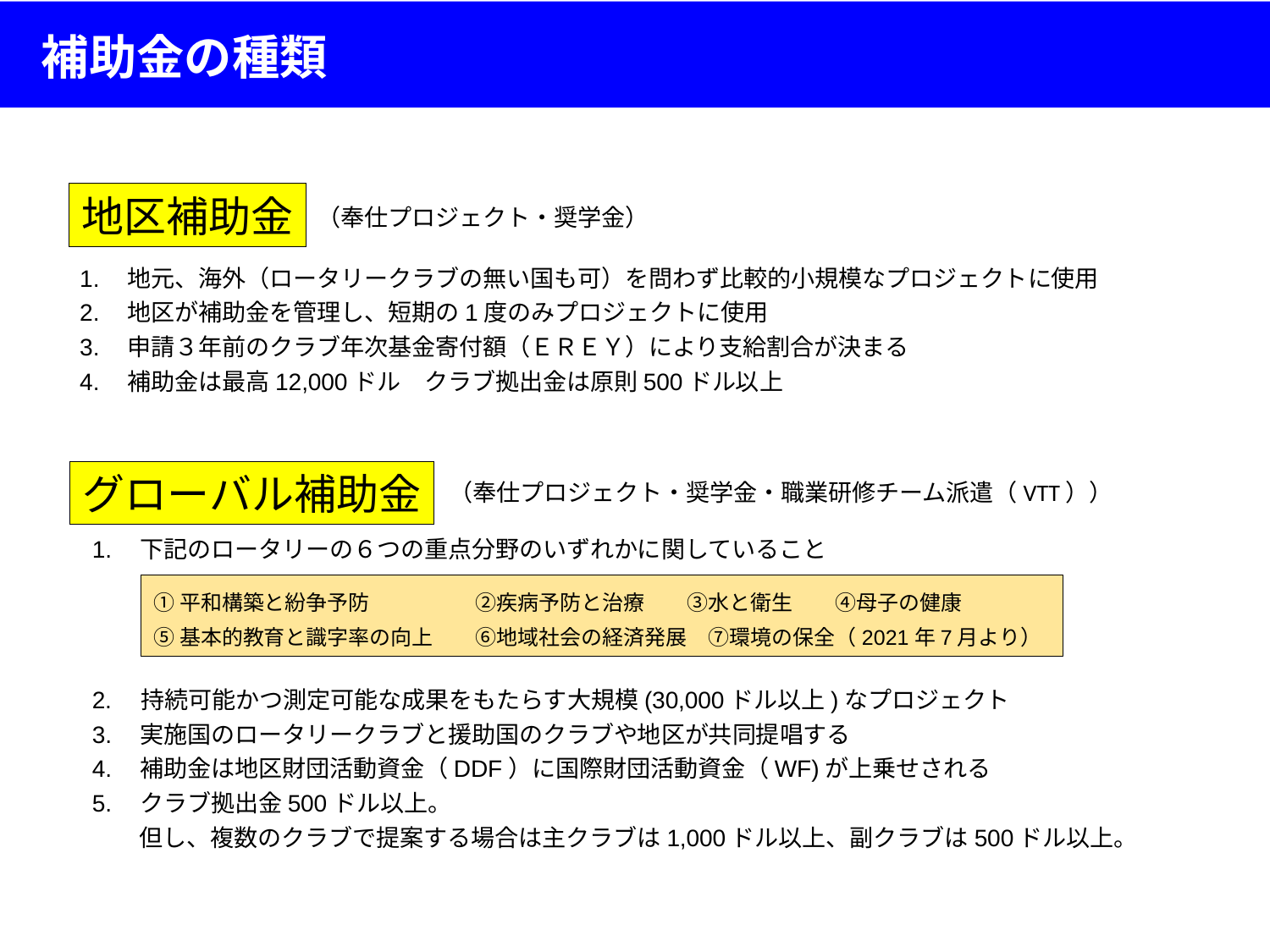

補助金の種類
地区補助金
（奉仕プロジェクト・奨学金）
地元、海外（ロータリークラブの無い国も可）を問わず比較的小規模なプロジェクトに使用
地区が補助金を管理し、短期の1度のみプロジェクトに使用
申請３年前のクラブ年次基金寄付額（ＥＲＥＹ）により支給割合が決まる
補助金は最高12,000ドル　クラブ拠出金は原則500ドル以上
グローバル補助金
（奉仕プロジェクト・奨学金・職業研修チーム派遣（VTT））
下記のロータリーの６つの重点分野のいずれかに関していること

2.　持続可能かつ測定可能な成果をもたらす大規模(30,000ドル以上)なプロジェクト
実施国のロータリークラブと援助国のクラブや地区が共同提唱する
補助金は地区財団活動資金（DDF）に国際財団活動資金（WF)が上乗せされる
クラブ拠出金500ドル以上。
　　但し、複数のクラブで提案する場合は主クラブは1,000ドル以上、副クラブは500ドル以上。
①平和構築と紛争予防　　　　　②疾病予防と治療　　③水と衛生　　④母子の健康
⑤基本的教育と識字率の向上　　⑥地域社会の経済発展　⑦環境の保全（2021年7月より）